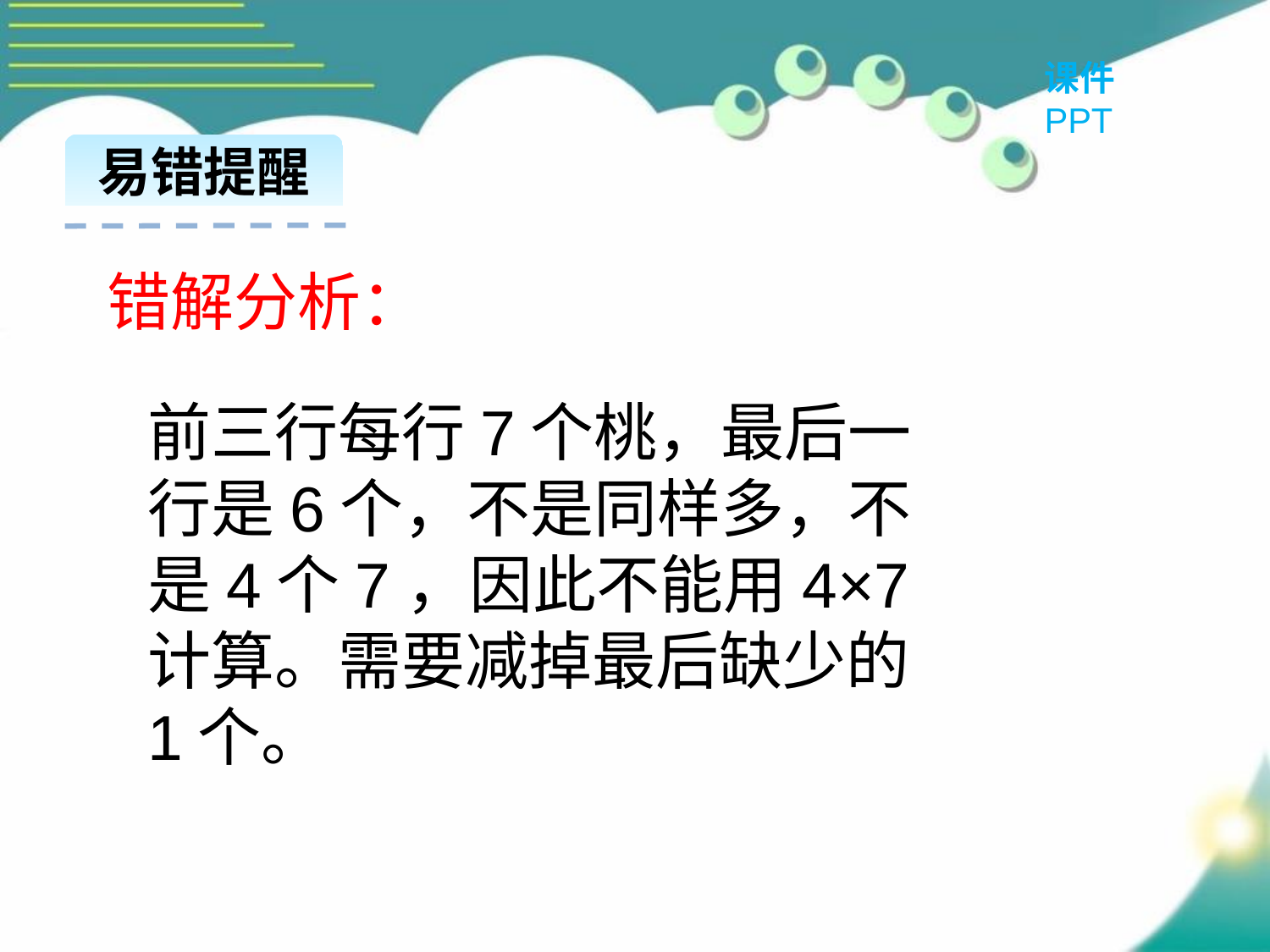

课件PPT
易错提醒

错解分析：
前三行每行7个桃，最后一行是6个，不是同样多，不是4个7，因此不能用4×7计算。需要减掉最后缺少的1个。